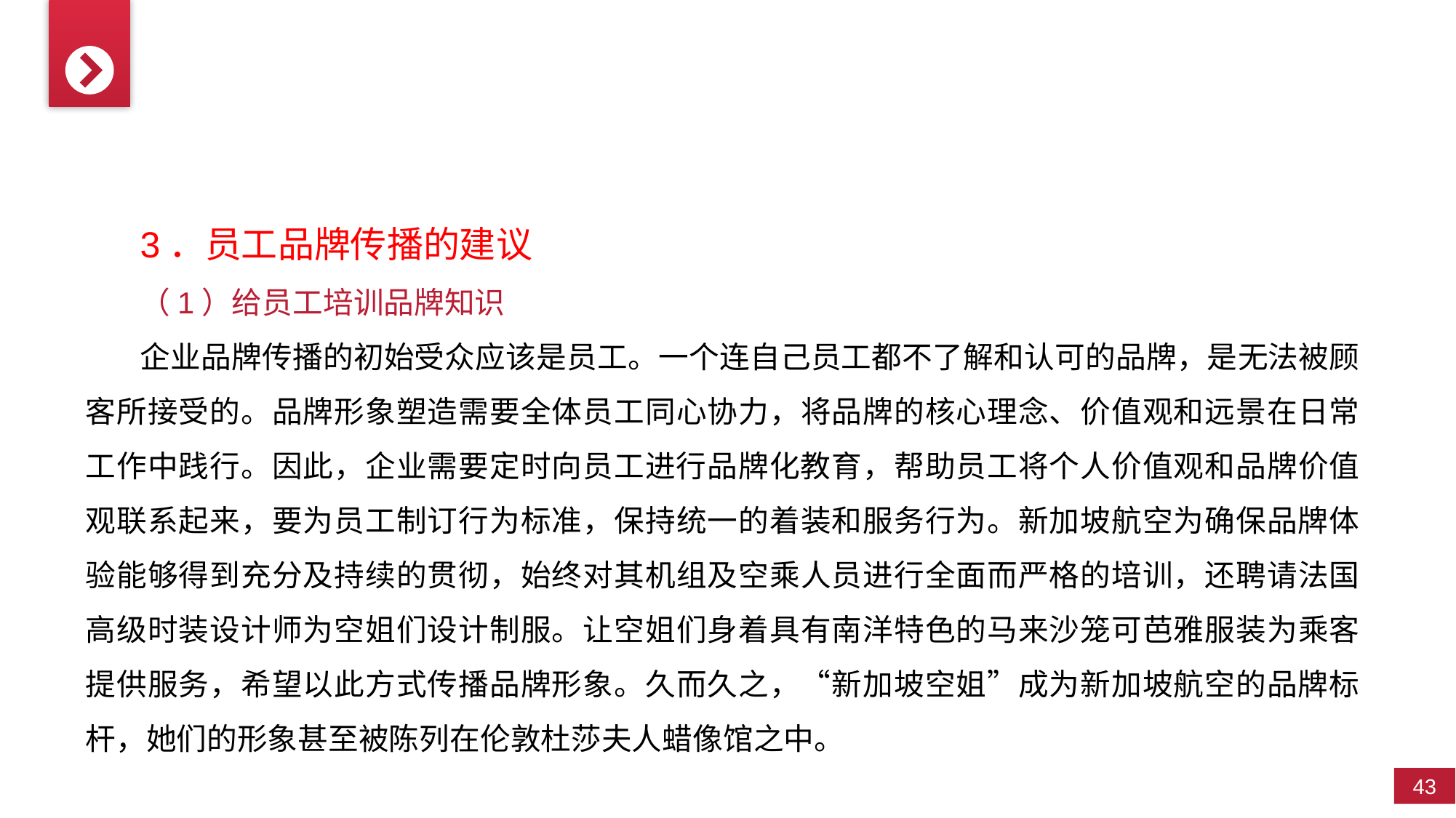

3．员工品牌传播的建议
（1）给员工培训品牌知识
企业品牌传播的初始受众应该是员工。一个连自己员工都不了解和认可的品牌，是无法被顾客所接受的。品牌形象塑造需要全体员工同心协力，将品牌的核心理念、价值观和远景在日常工作中践行。因此，企业需要定时向员工进行品牌化教育，帮助员工将个人价值观和品牌价值观联系起来，要为员工制订行为标准，保持统一的着装和服务行为。新加坡航空为确保品牌体验能够得到充分及持续的贯彻，始终对其机组及空乘人员进行全面而严格的培训，还聘请法国高级时装设计师为空姐们设计制服。让空姐们身着具有南洋特色的马来沙笼可芭雅服装为乘客提供服务，希望以此方式传播品牌形象。久而久之，“新加坡空姐”成为新加坡航空的品牌标杆，她们的形象甚至被陈列在伦敦杜莎夫人蜡像馆之中。